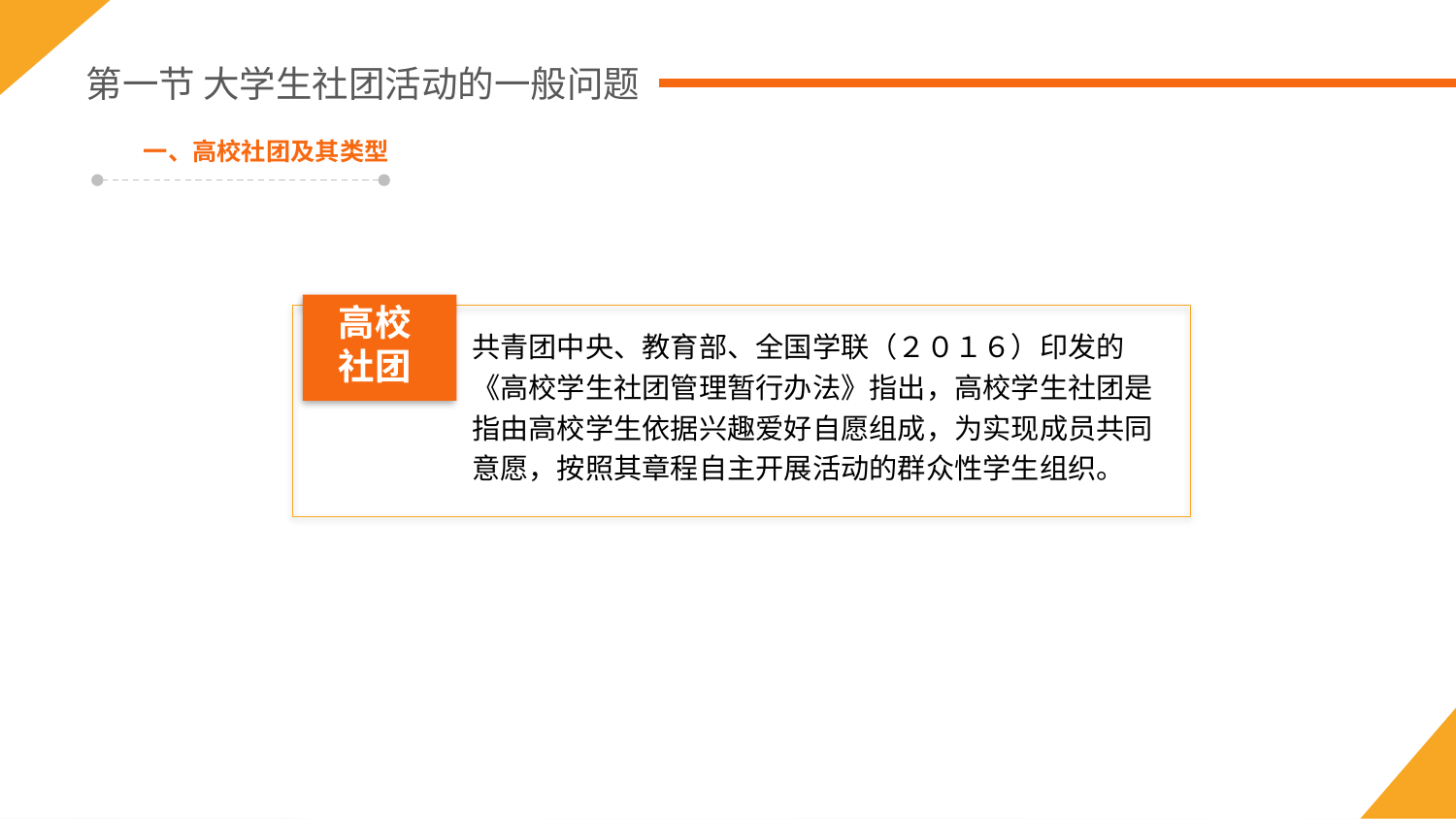

第一节 大学生社团活动的一般问题
一、高校社团及其类型
高校
社团

共青团中央、教育部、全国学联（２０１６）印发的《高校学生社团管理暂行办法》指出，高校学生社团是指由高校学生依据兴趣爱好自愿组成，为实现成员共同意愿，按照其章程自主开展活动的群众性学生组织。